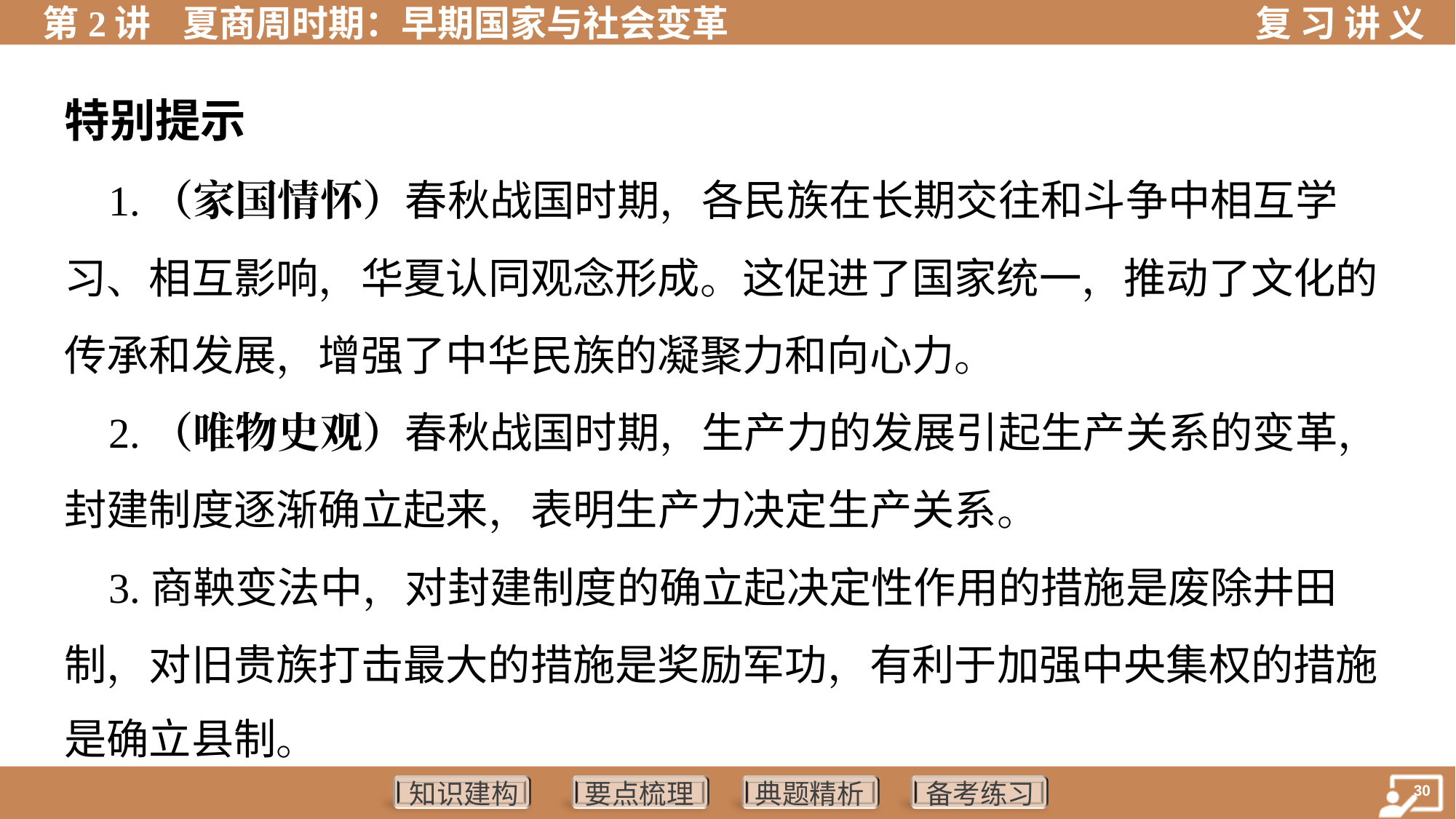

特别提示
    1.（家国情怀）春秋战国时期，各民族在长期交往和斗争中相互学
习、相互影响，华夏认同观念形成。这促进了国家统一，推动了文化的
传承和发展，增强了中华民族的凝聚力和向心力。
    2.（唯物史观）春秋战国时期，生产力的发展引起生产关系的变革，
封建制度逐渐确立起来，表明生产力决定生产关系。
    3.商鞅变法中，对封建制度的确立起决定性作用的措施是废除井田
制，对旧贵族打击最大的措施是奖励军功，有利于加强中央集权的措施
是确立县制。